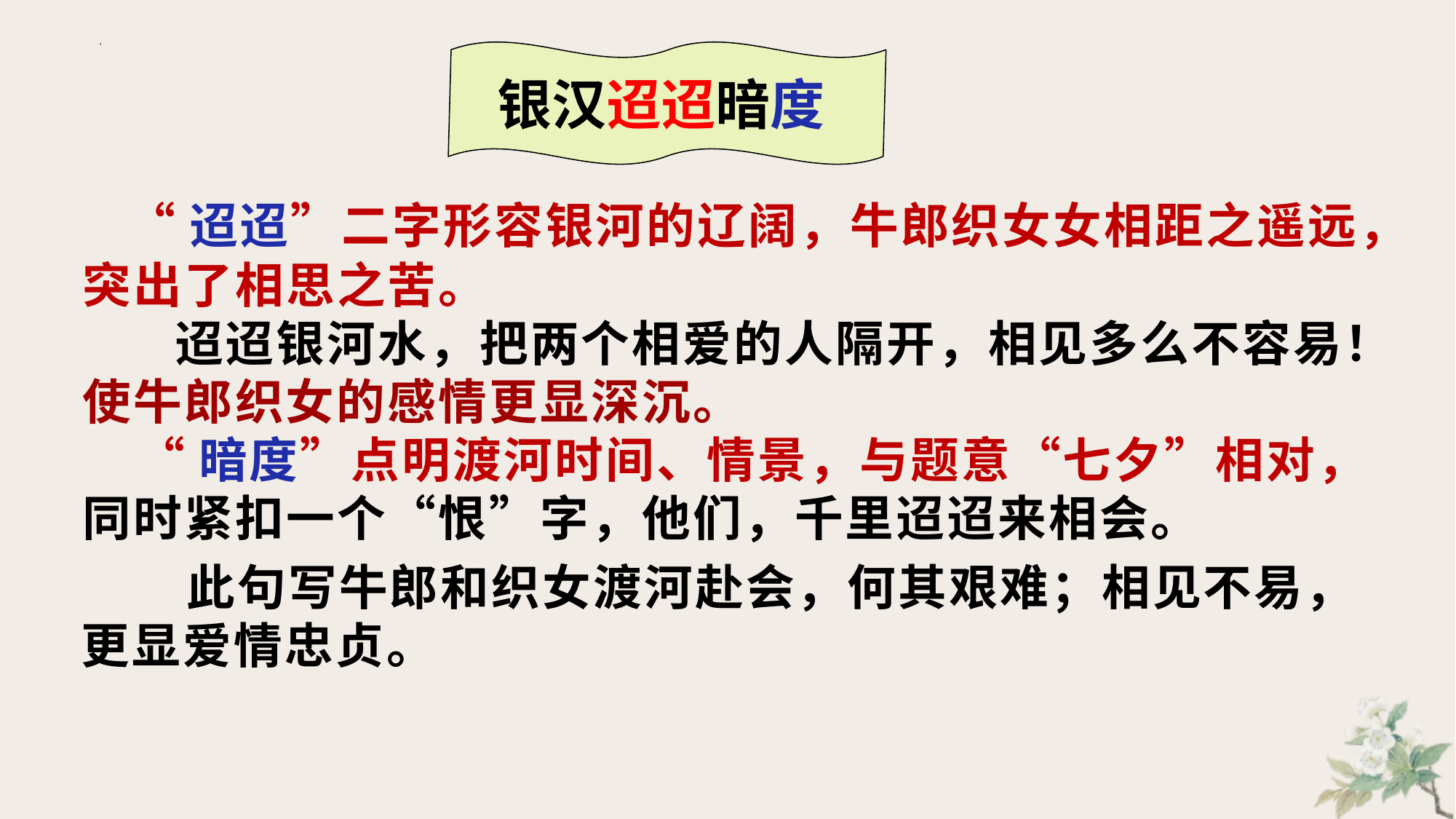

银汉迢迢暗度
   “迢迢”二字形容银河的辽阔，牛郎织女女相距之遥远，突出了相思之苦。
      迢迢银河水，把两个相爱的人隔开，相见多么不容易！使牛郎织女的感情更显深沉。
    “暗度”点明渡河时间、情景，与题意“七夕”相对，同时紧扣一个“恨”字，他们，千里迢迢来相会。

       此句写牛郎和织女渡河赴会，何其艰难；相见不易，更显爱情忠贞。